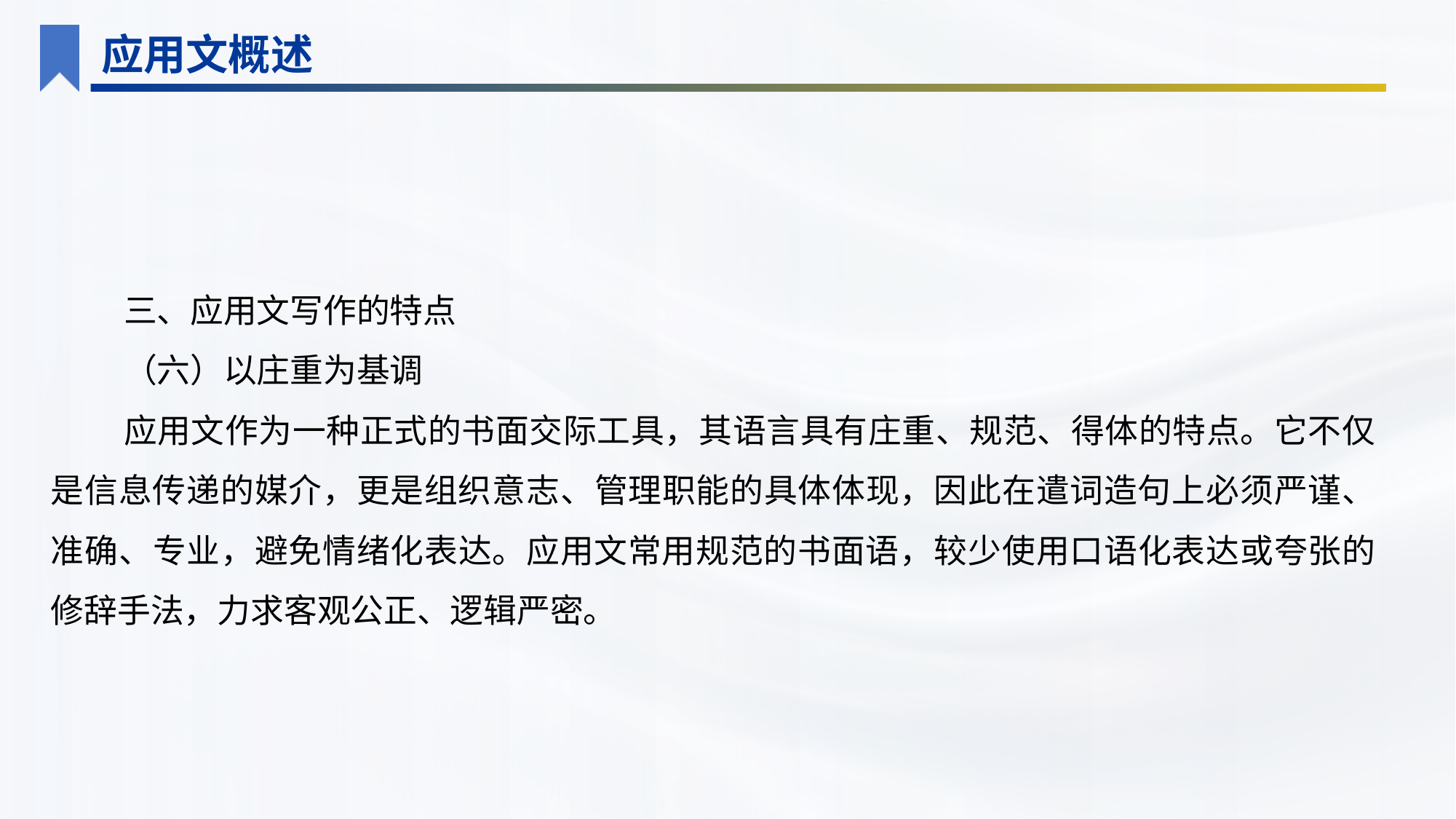

应用文概述
三、应用文写作的特点
（六）以庄重为基调
应用文作为一种正式的书面交际工具，其语言具有庄重、规范、得体的特点。它不仅是信息传递的媒介，更是组织意志、管理职能的具体体现，因此在遣词造句上必须严谨、准确、专业，避免情绪化表达。应用文常用规范的书面语，较少使用口语化表达或夸张的修辞手法，力求客观公正、逻辑严密。